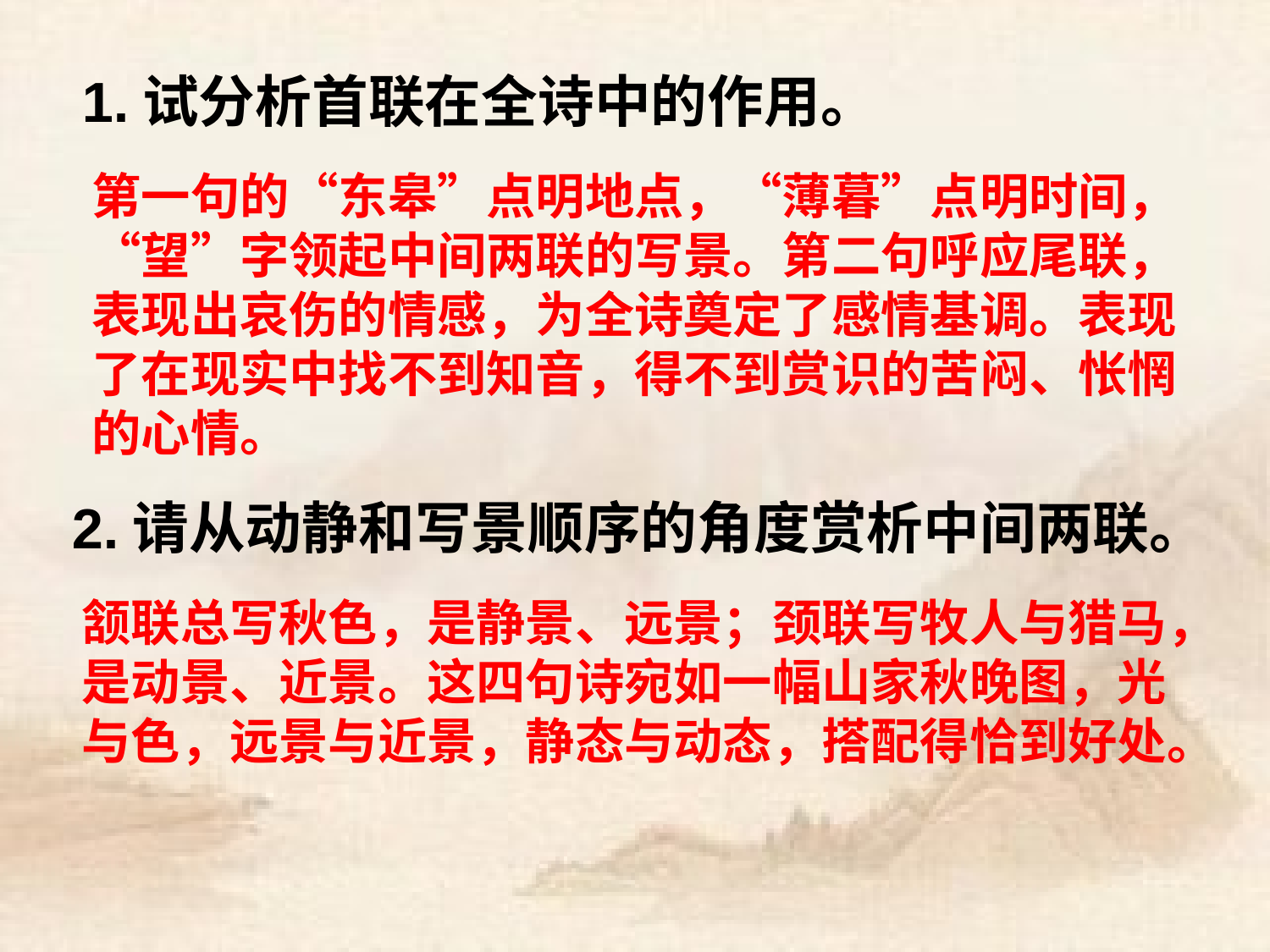

1.试分析首联在全诗中的作用。
第一句的“东皋”点明地点，“薄暮”点明时间，“望”字领起中间两联的写景。第二句呼应尾联，表现出哀伤的情感，为全诗奠定了感情基调。表现了在现实中找不到知音，得不到赏识的苦闷、怅惘的心情。
2.请从动静和写景顺序的角度赏析中间两联。
颔联总写秋色，是静景、远景；颈联写牧人与猎马，是动景、近景。这四句诗宛如一幅山家秋晚图，光与色，远景与近景，静态与动态，搭配得恰到好处。